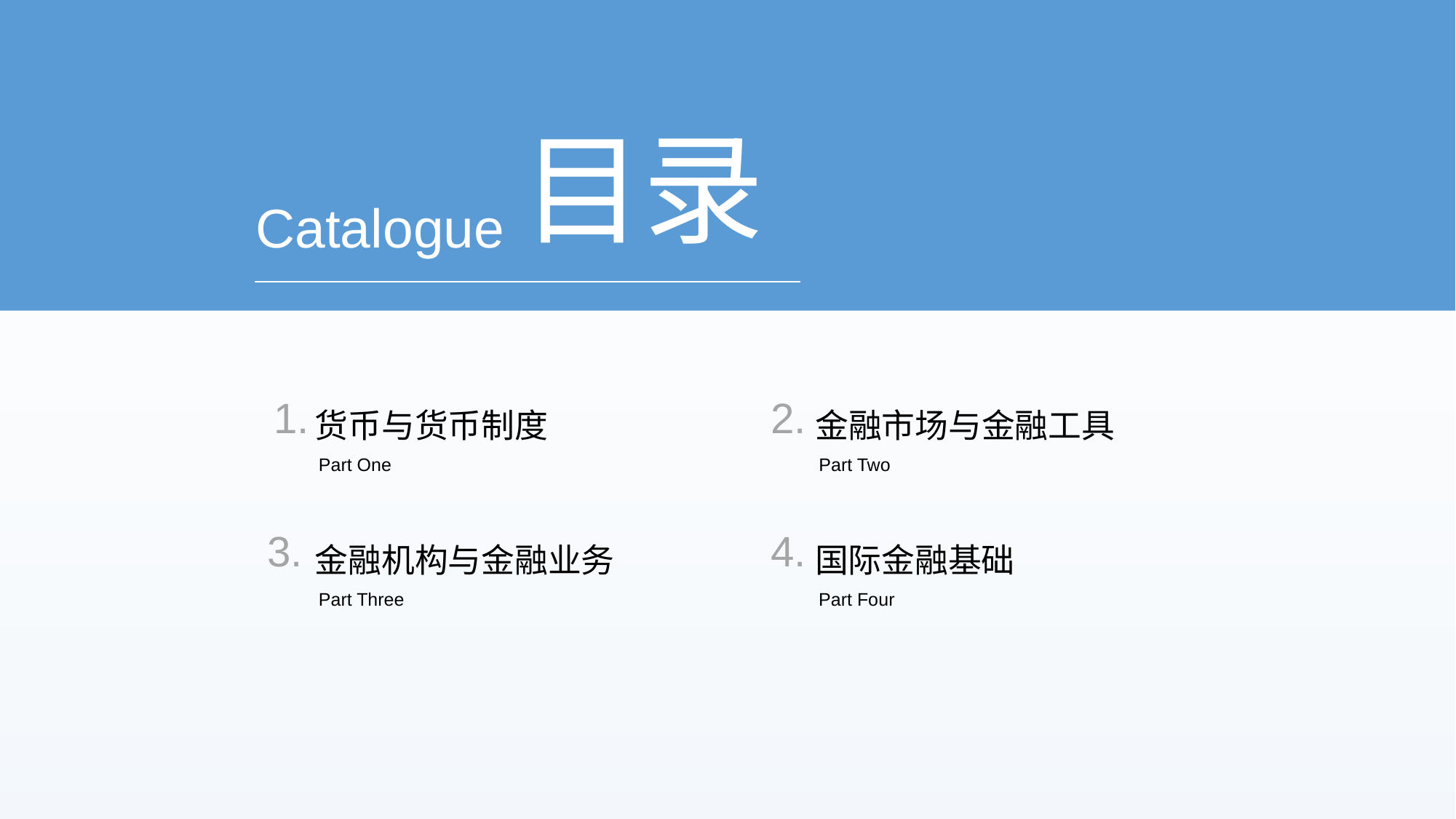

目录
Catalogue
1.
2.
货币与货币制度
金融市场与金融工具
Part One
Part Two
3.
4.
金融机构与金融业务
国际金融基础
Part Three
Part Four